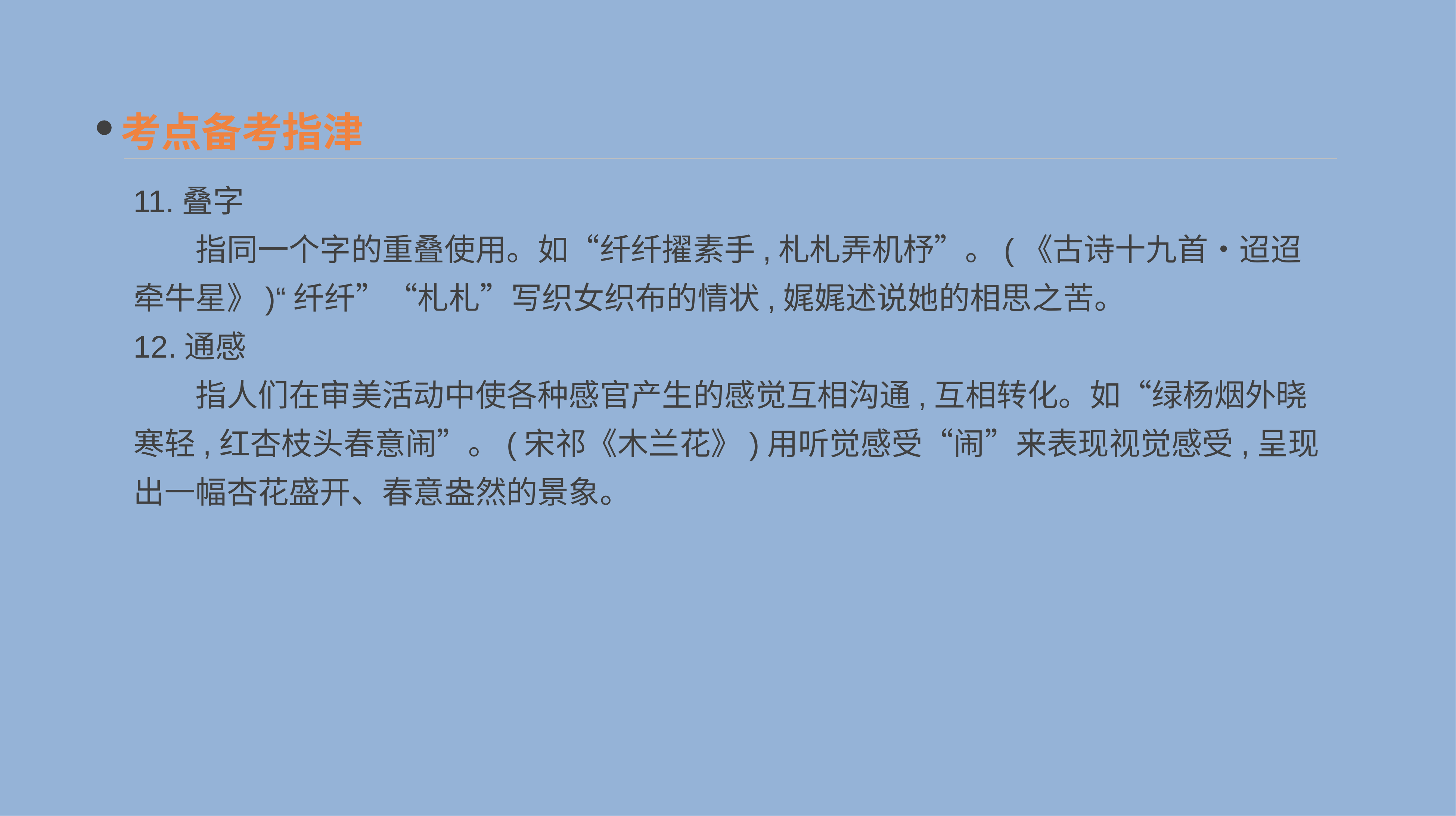

考点备考指津

11.叠字
　　指同一个字的重叠使用。如“纤纤擢素手,札札弄机杼”。(《古诗十九首•迢迢牵牛星》)“纤纤”“札札”写织女织布的情状,娓娓述说她的相思之苦。
12.通感
　　指人们在审美活动中使各种感官产生的感觉互相沟通,互相转化。如“绿杨烟外晓寒轻,红杏枝头春意闹”。(宋祁《木兰花》)用听觉感受“闹”来表现视觉感受,呈现出一幅杏花盛开、春意盎然的景象。